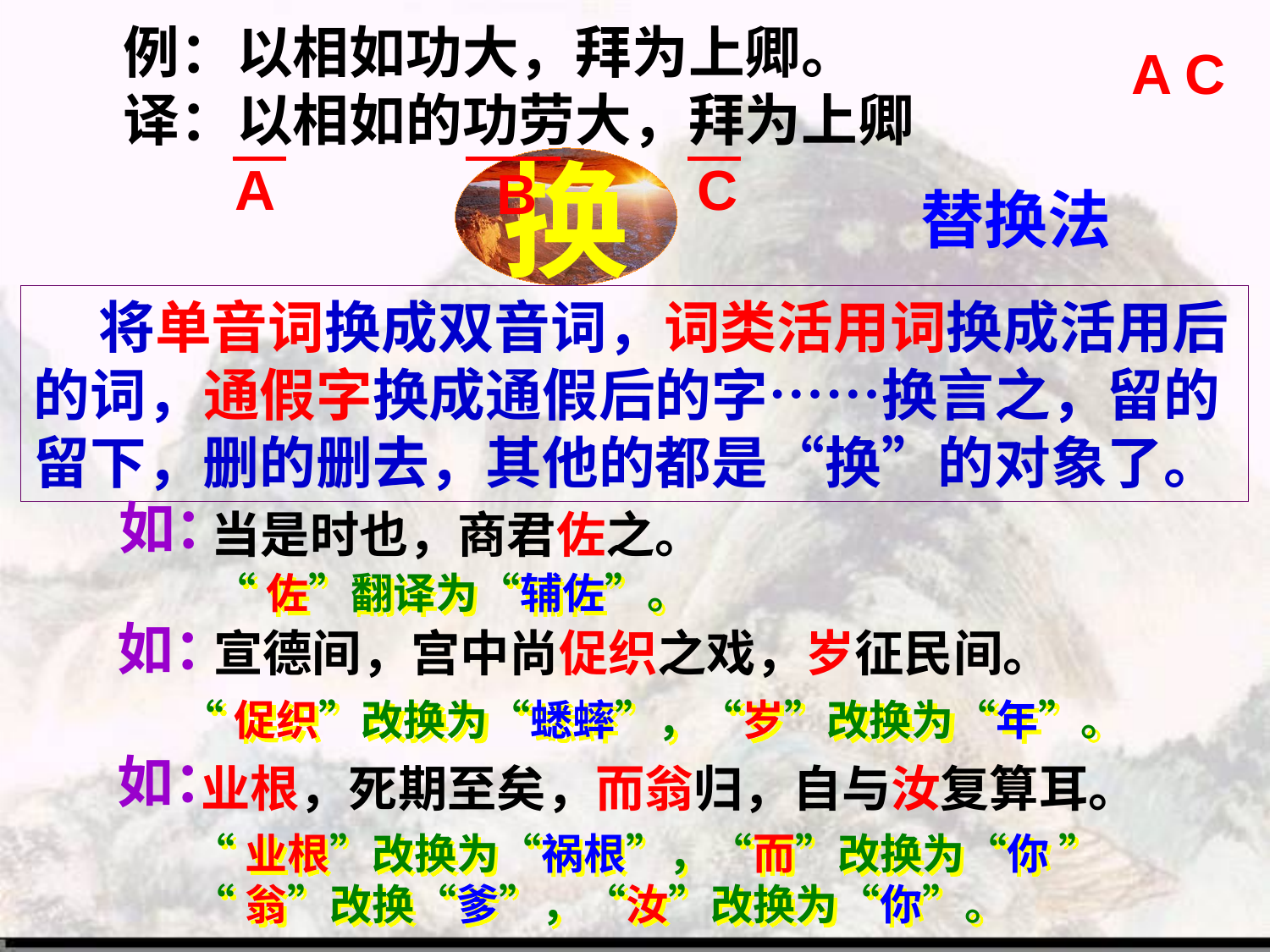

例：以相如功大，拜为上卿。
 译：以相如的功劳大，拜为上卿
A
C
A
换
C
B
替换法
    将单音词换成双音词，词类活用词换成活用后的词，通假字换成通假后的字……换言之，留的留下，删的删去，其他的都是“换”的对象了。
如：
当是时也，商君佐之。
“佐”翻译为“辅佐”。
如：
宣德间，宫中尚促织之戏，岁征民间。
“促织”改换为“蟋蟀”，“岁”改换为“年”。
如：
业根，死期至矣，而翁归，自与汝复算耳。
“业根”改换为“祸根”，“而”改换为“你 ”
“翁”改换“爹”，“汝”改换为“你”。